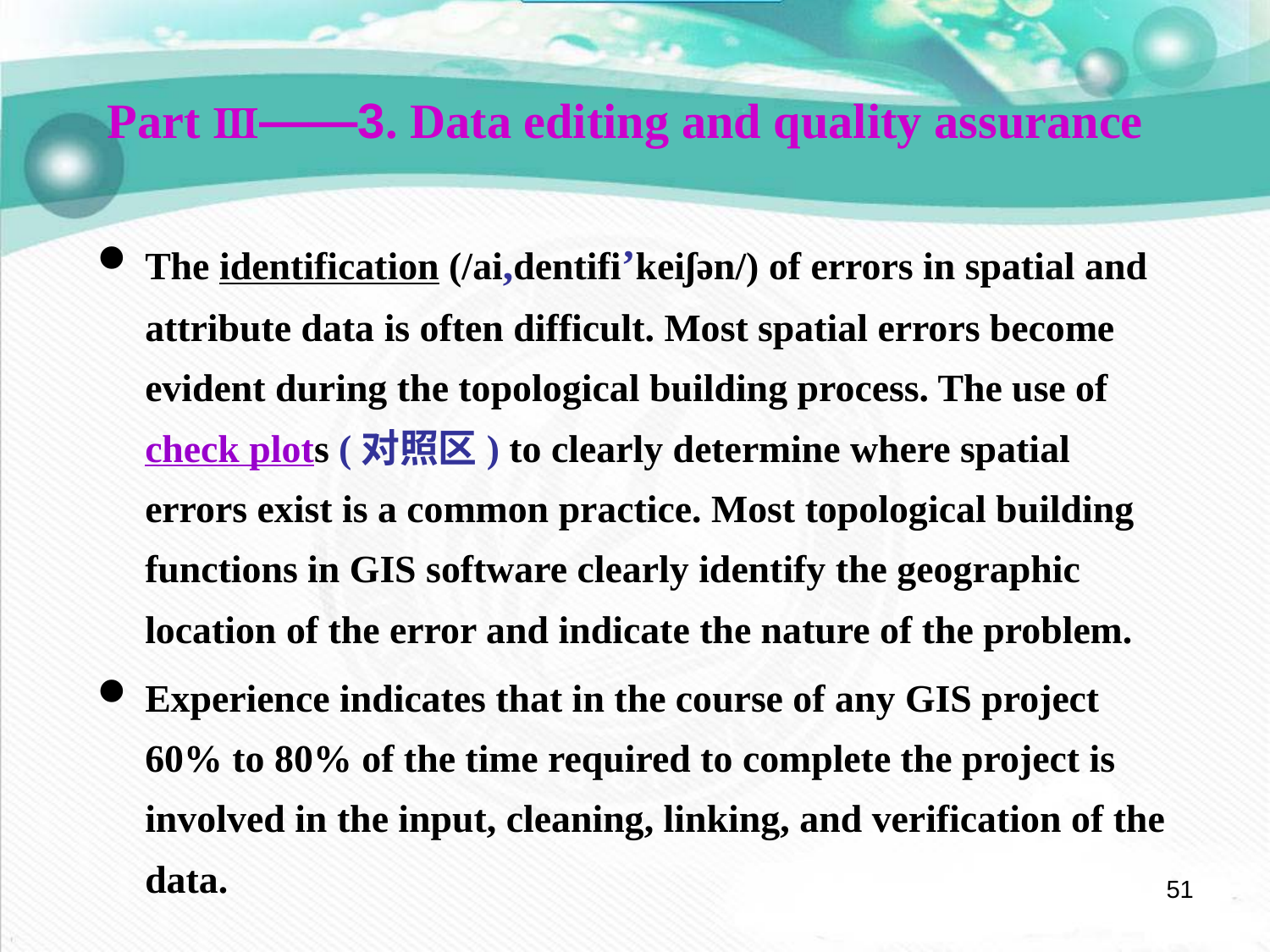

Part Ⅲ——3. Data editing and quality assurance
The identification (/ai,dentifi’keiʃən/) of errors in spatial and attribute data is often difficult. Most spatial errors become evident during the topological building process. The use of check plots (对照区) to clearly determine where spatial errors exist is a common practice. Most topological building functions in GIS software clearly identify the geographic location of the error and indicate the nature of the problem.
Experience indicates that in the course of any GIS project 60% to 80% of the time required to complete the project is involved in the input, cleaning, linking, and verification of the data.
51